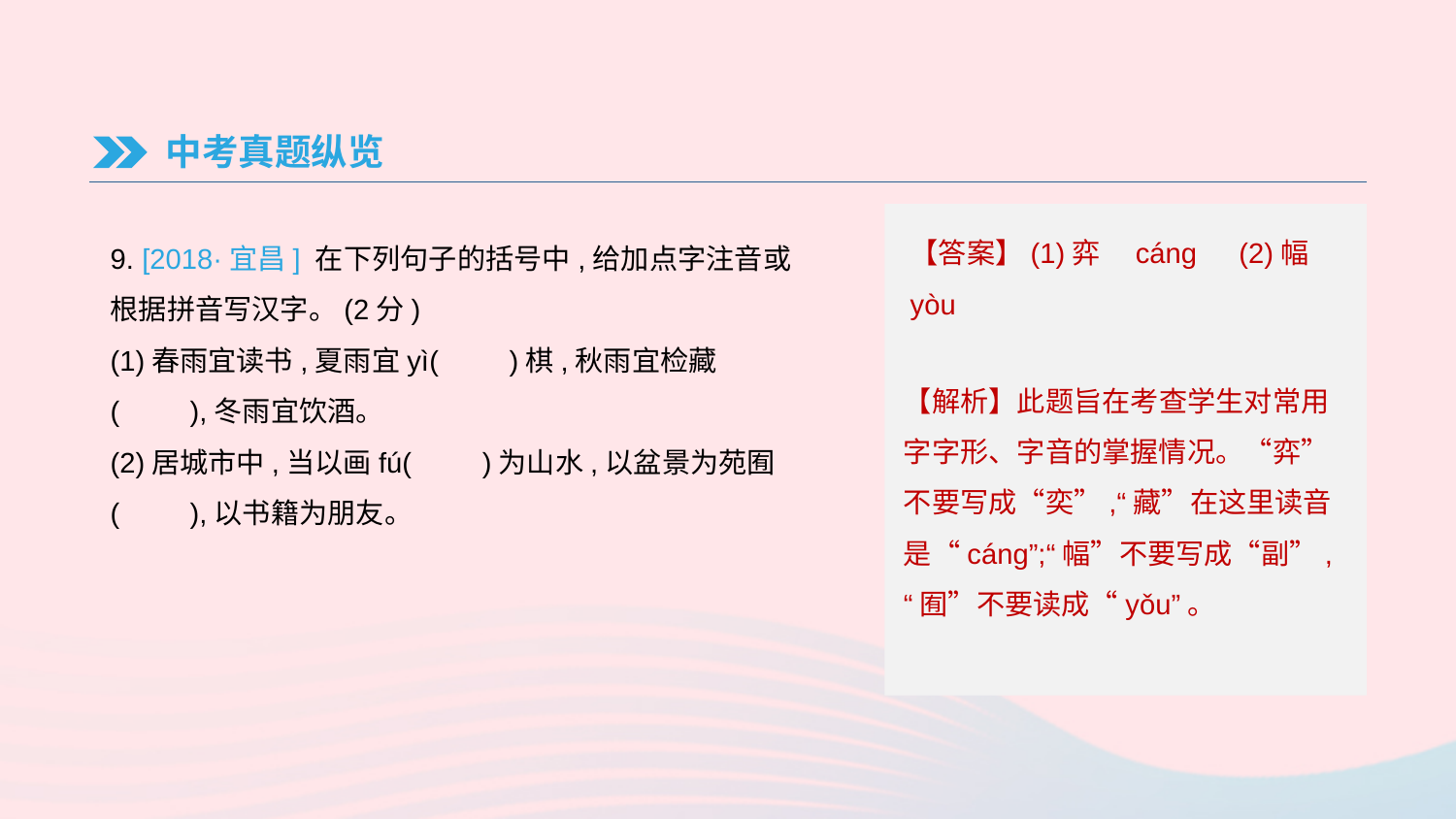

中考真题纵览

【答案】(1)弈　cáng　(2)幅　yòu
9. [2018·宜昌] 在下列句子的括号中,给加点字注音或根据拼音写汉字。(2分)
(1)春雨宜读书,夏雨宜yì(　　)棋,秋雨宜检藏(　　),冬雨宜饮酒。
(2)居城市中,当以画fú(　　)为山水,以盆景为苑囿(　　),以书籍为朋友。

【解析】此题旨在考查学生对常用字字形、字音的掌握情况。“弈”不要写成“奕”,“藏”在这里读音是“cáng”;“幅”不要写成“副”,“囿”不要读成“yǒu”。